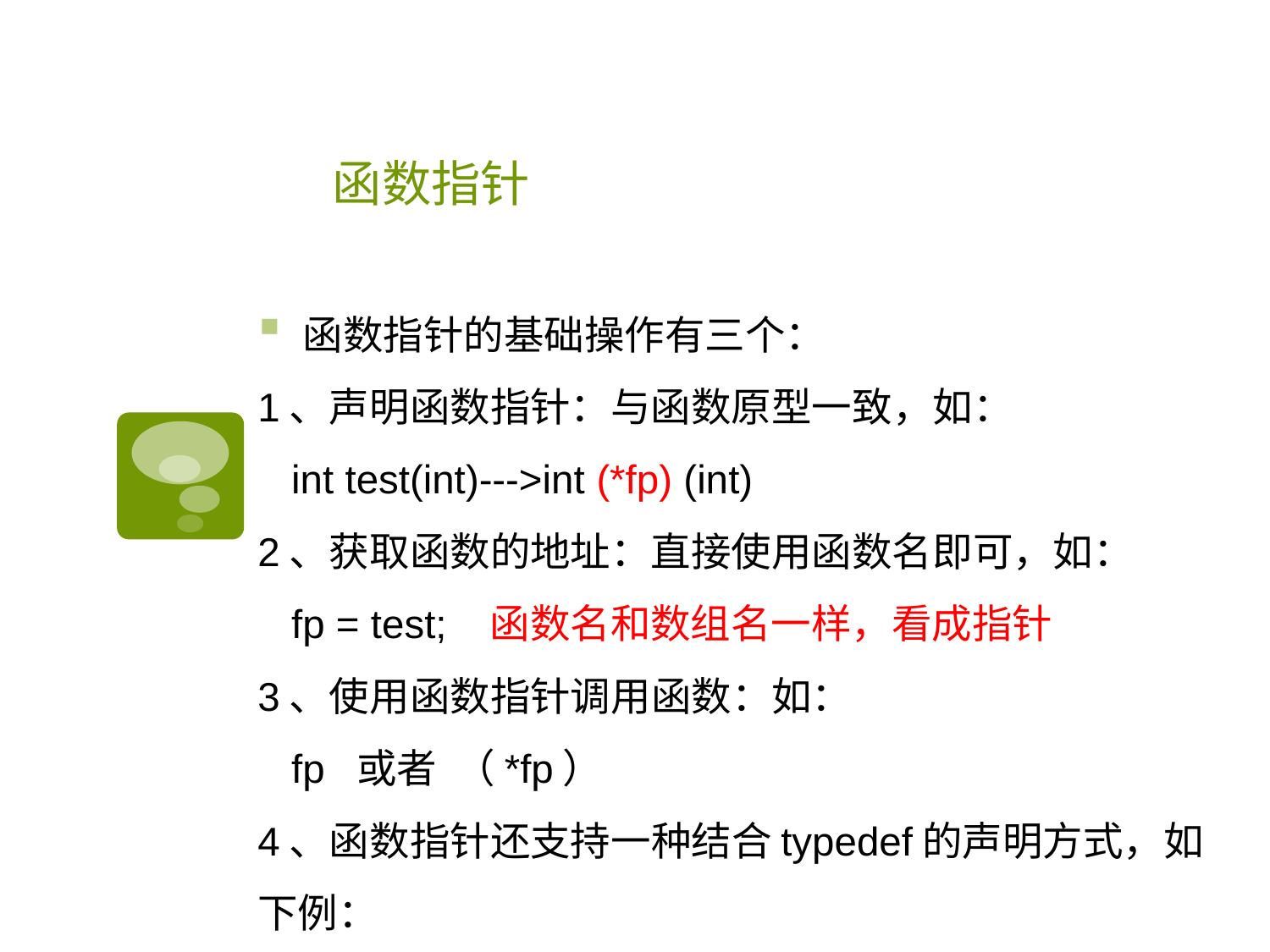

# 函数指针
函数指针的基础操作有三个：
1、声明函数指针：与函数原型一致，如：
   int test(int)--->int (*fp) (int)
2、获取函数的地址：直接使用函数名即可，如：
   fp = test;   函数名和数组名一样，看成指针
3、使用函数指针调用函数：如：
   fp  或者  （*fp）
4、函数指针还支持一种结合typedef的声明方式，如下例：